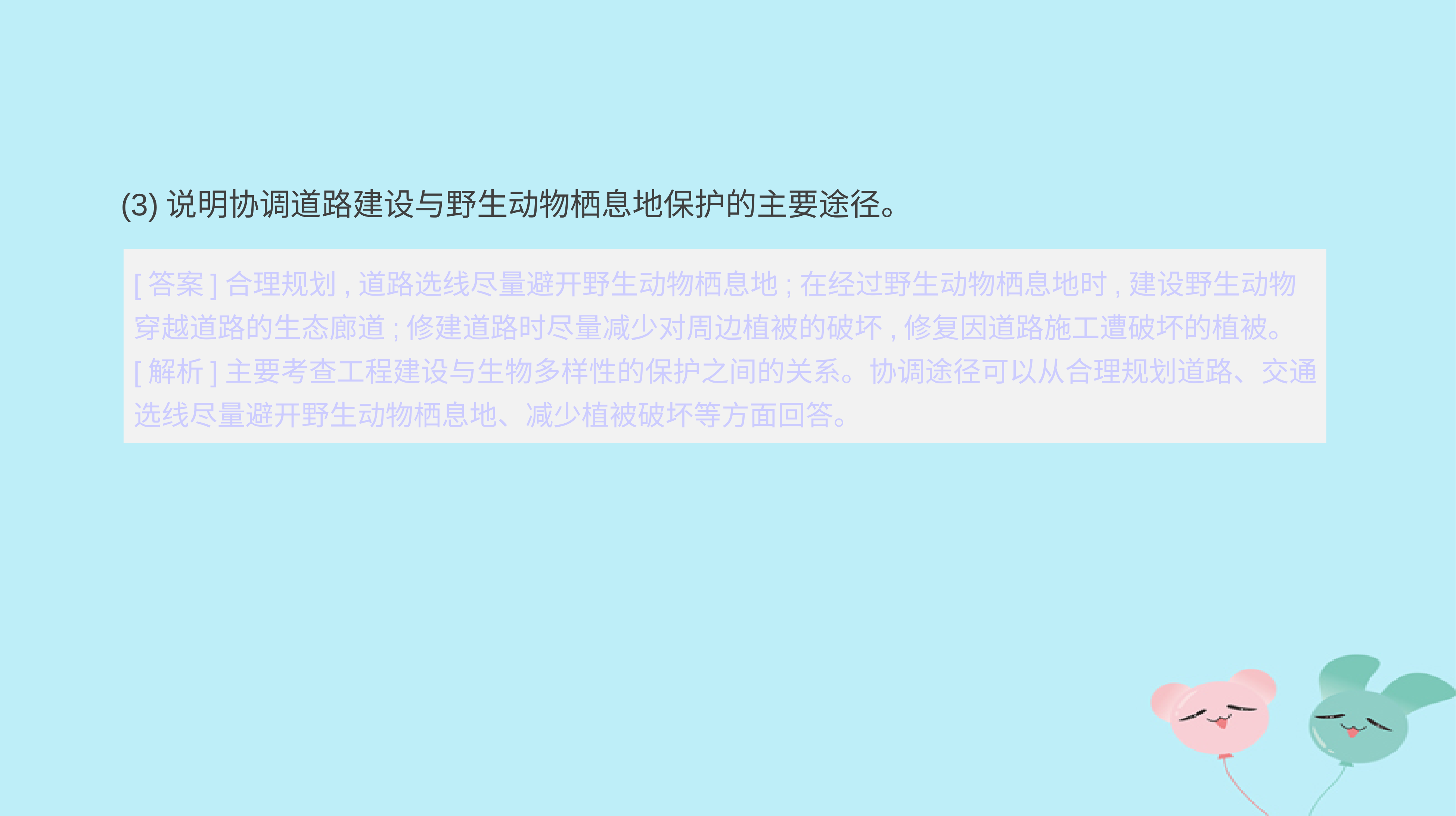

(3)说明协调道路建设与野生动物栖息地保护的主要途径。

[答案]合理规划,道路选线尽量避开野生动物栖息地;在经过野生动物栖息地时,建设野生动物穿越道路的生态廊道;修建道路时尽量减少对周边植被的破坏,修复因道路施工遭破坏的植被。
[解析]主要考查工程建设与生物多样性的保护之间的关系。协调途径可以从合理规划道路、交通选线尽量避开野生动物栖息地、减少植被破坏等方面回答。